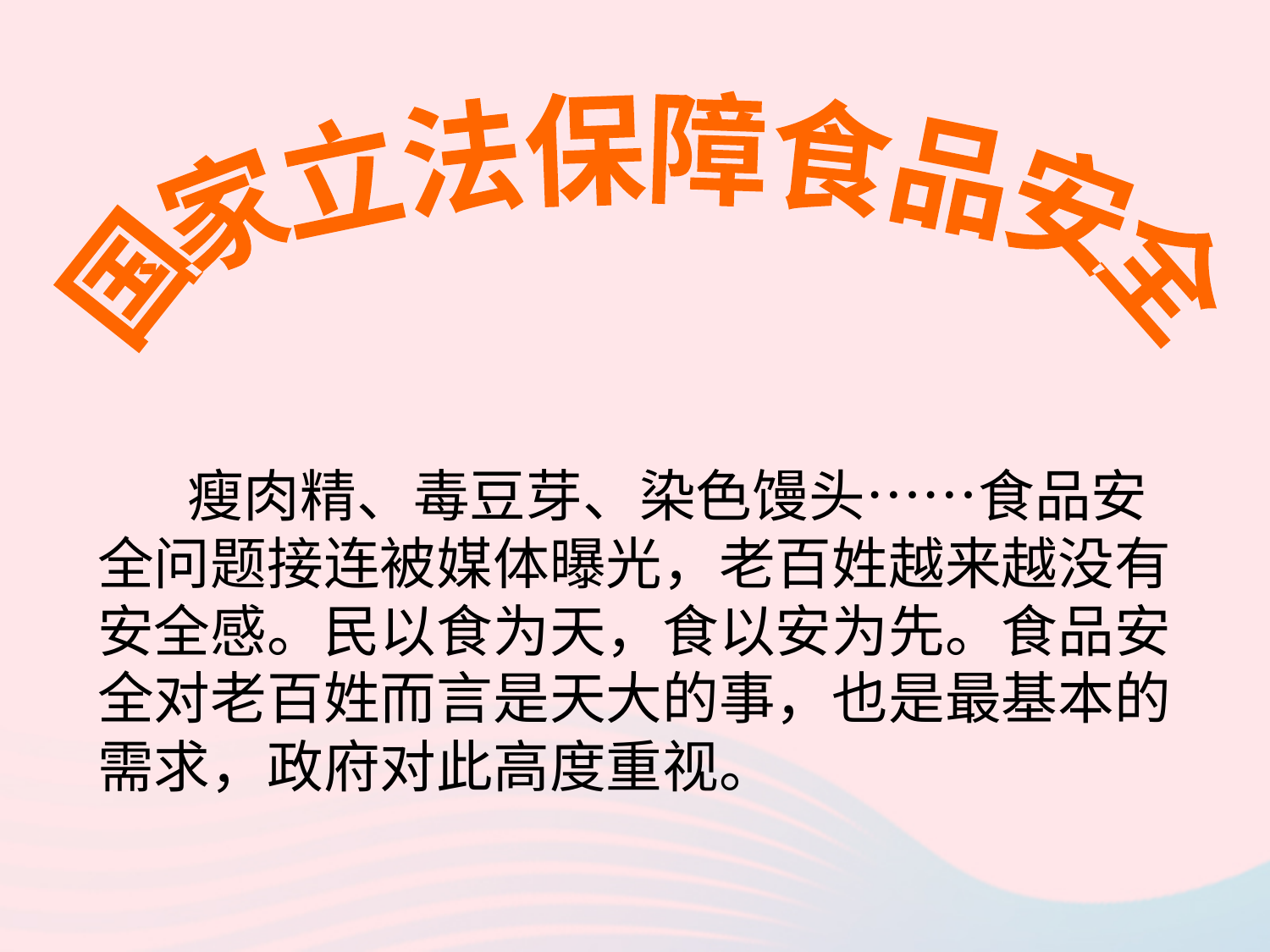

国家立法保障食品安全

      瘦肉精、毒豆芽、染色馒头……食品安全问题接连被媒体曝光，老百姓越来越没有安全感。民以食为天，食以安为先。食品安全对老百姓而言是天大的事，也是最基本的需求，政府对此高度重视。